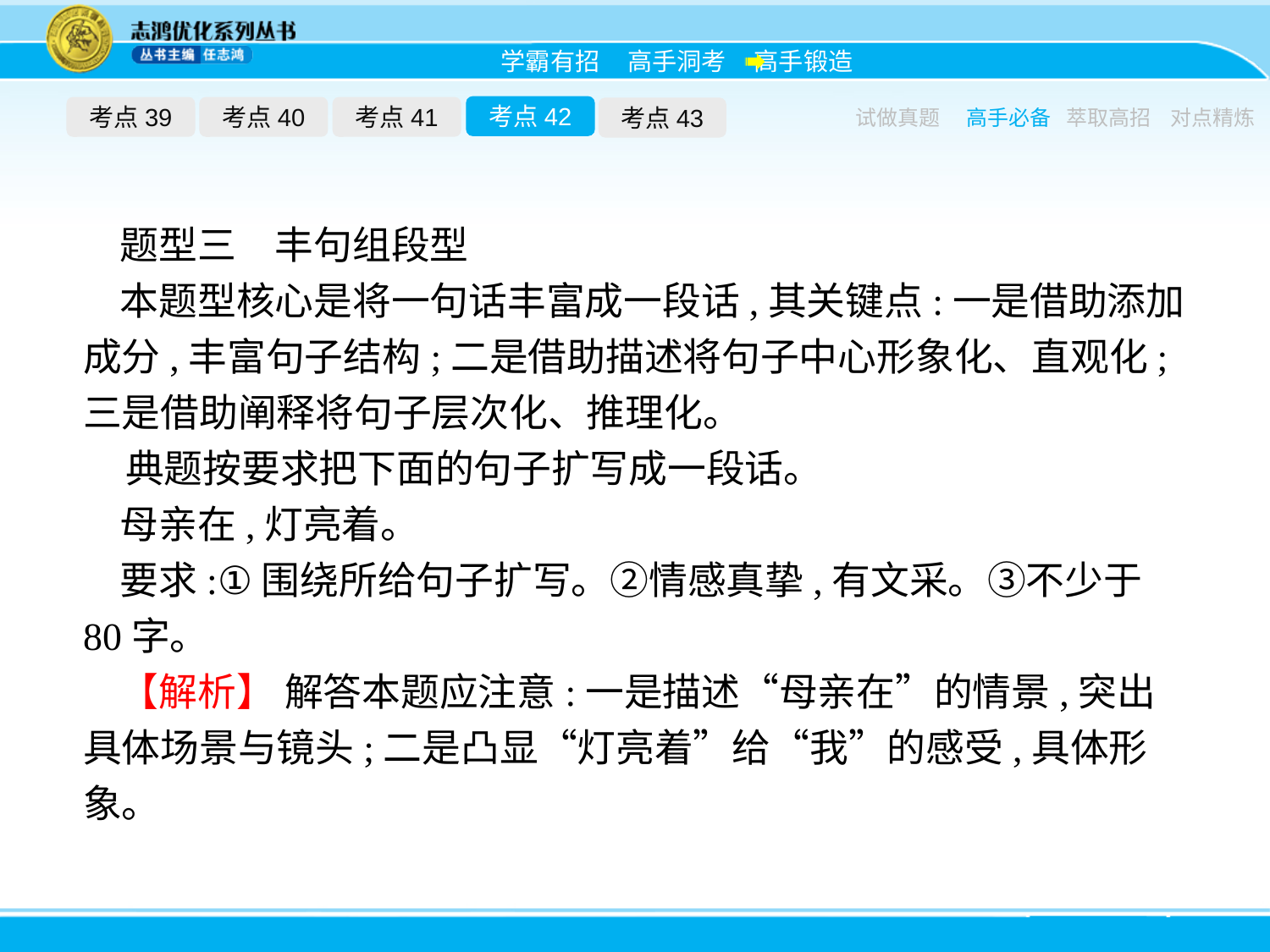

考点42
考点39
考点40
考点41
考点43
试做真题
高手必备
萃取高招
对点精炼
题型三　丰句组段型
本题型核心是将一句话丰富成一段话,其关键点:一是借助添加成分,丰富句子结构;二是借助描述将句子中心形象化、直观化;三是借助阐释将句子层次化、推理化。
典题按要求把下面的句子扩写成一段话。
母亲在,灯亮着。
要求:①围绕所给句子扩写。②情感真挚,有文采。③不少于80字。
【解析】 解答本题应注意:一是描述“母亲在”的情景,突出具体场景与镜头;二是凸显“灯亮着”给“我”的感受,具体形象。